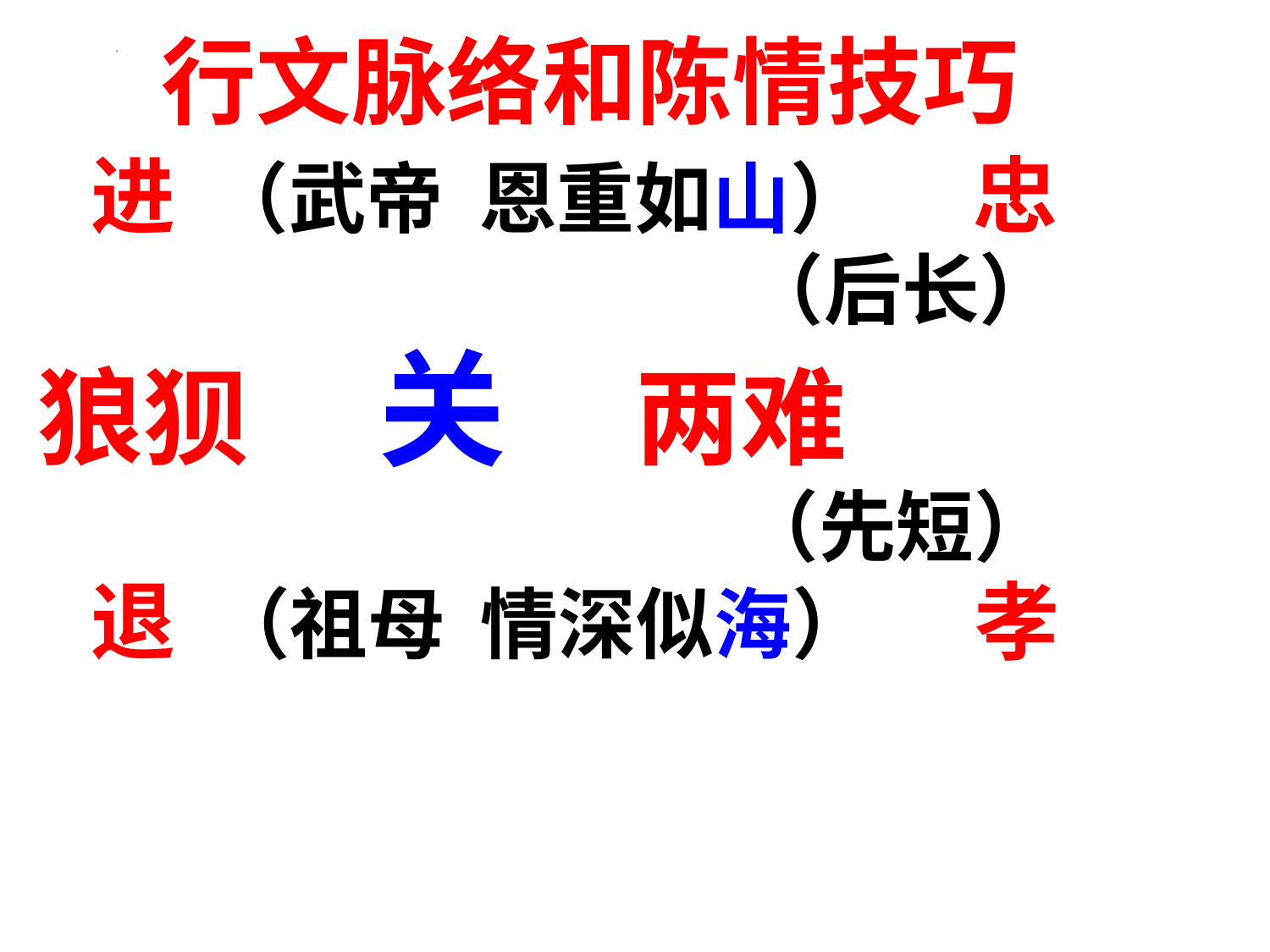

行文脉络和陈情技巧
  进  （武帝  恩重如山）      忠
                                           （后长）
狼狈      关      两难
                                       （先短）
  退  （祖母  情深似海）      孝
        精心布局，环环相扣，出于情，归于理，陈情于事，融理于情，以情动人，以理服人，语词恳切，哀婉动人。